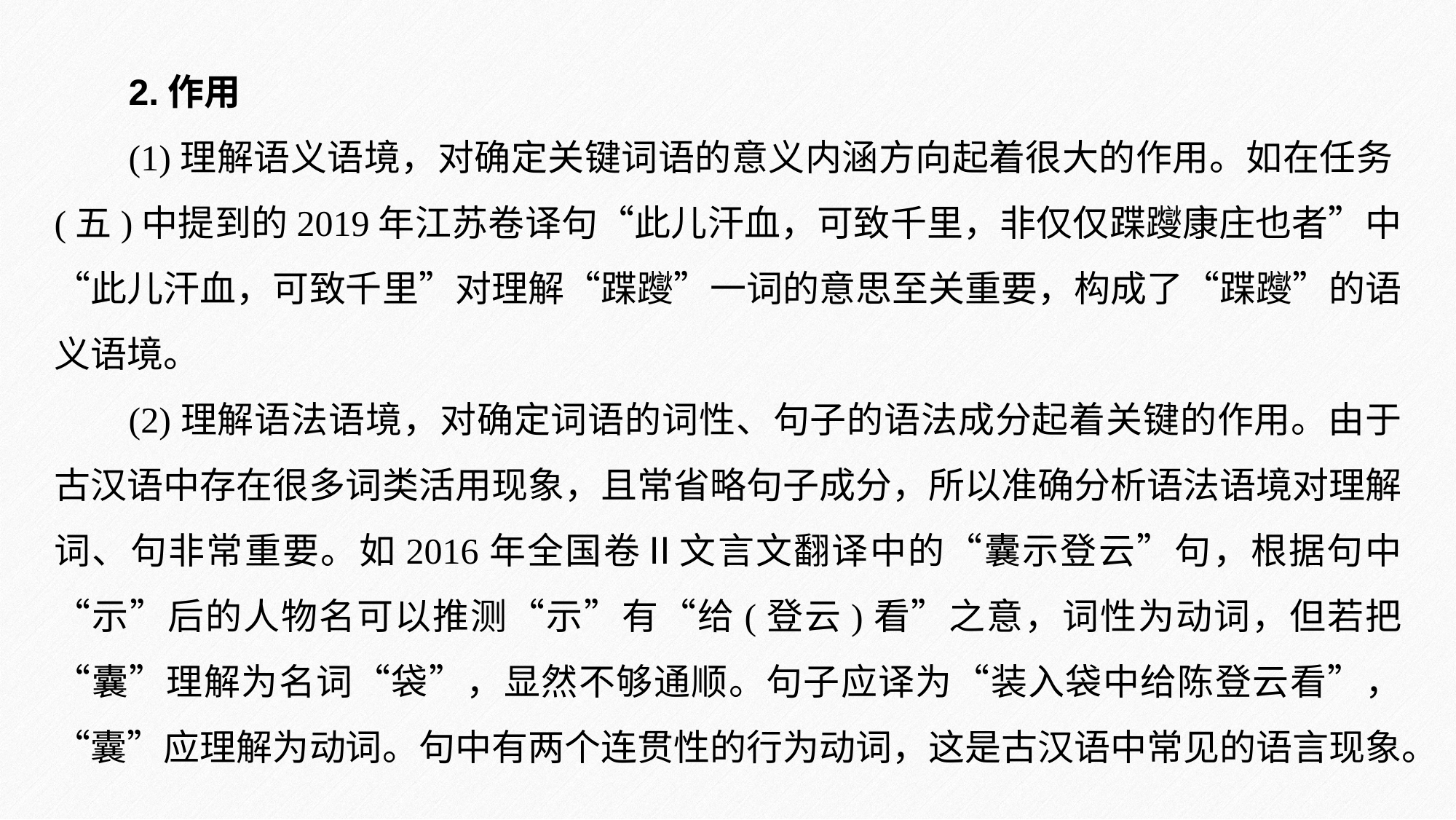

2.作用
(1)理解语义语境，对确定关键词语的意义内涵方向起着很大的作用。如在任务(五)中提到的2019年江苏卷译句“此儿汗血，可致千里，非仅仅蹀躞康庄也者”中“此儿汗血，可致千里”对理解“蹀躞”一词的意思至关重要，构成了“蹀躞”的语义语境。
(2)理解语法语境，对确定词语的词性、句子的语法成分起着关键的作用。由于古汉语中存在很多词类活用现象，且常省略句子成分，所以准确分析语法语境对理解词、句非常重要。如2016年全国卷Ⅱ文言文翻译中的“囊示登云”句，根据句中“示”后的人物名可以推测“示”有“给(登云)看”之意，词性为动词，但若把“囊”理解为名词“袋”，显然不够通顺。句子应译为“装入袋中给陈登云看”，“囊”应理解为动词。句中有两个连贯性的行为动词，这是古汉语中常见的语言现象。